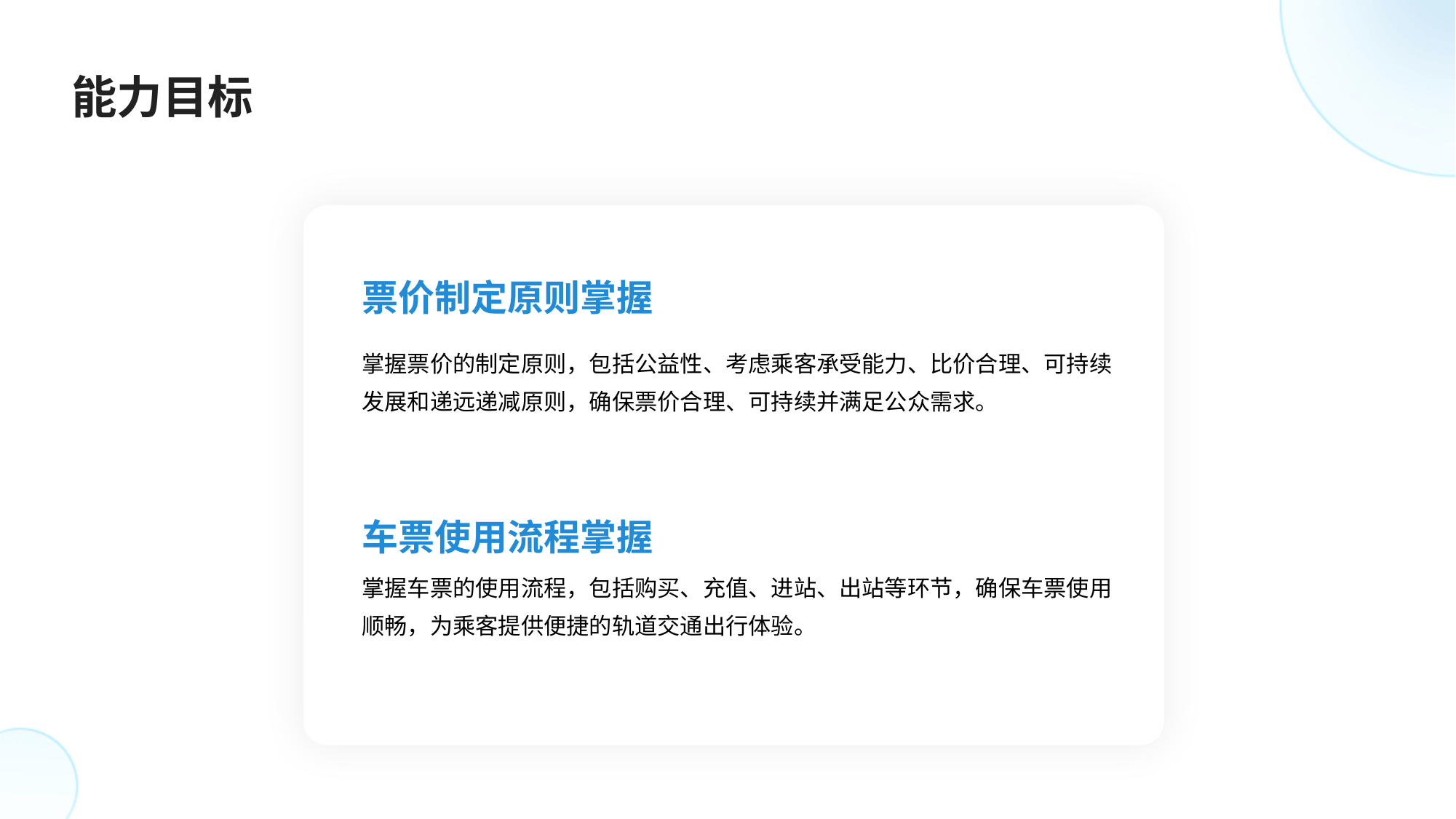

能力目标

票价制定原则掌握
掌握票价的制定原则，包括公益性、考虑乘客承受能力、比价合理、可持续发展和递远递减原则，确保票价合理、可持续并满足公众需求。
车票使用流程掌握
掌握车票的使用流程，包括购买、充值、进站、出站等环节，确保车票使用顺畅，为乘客提供便捷的轨道交通出行体验。